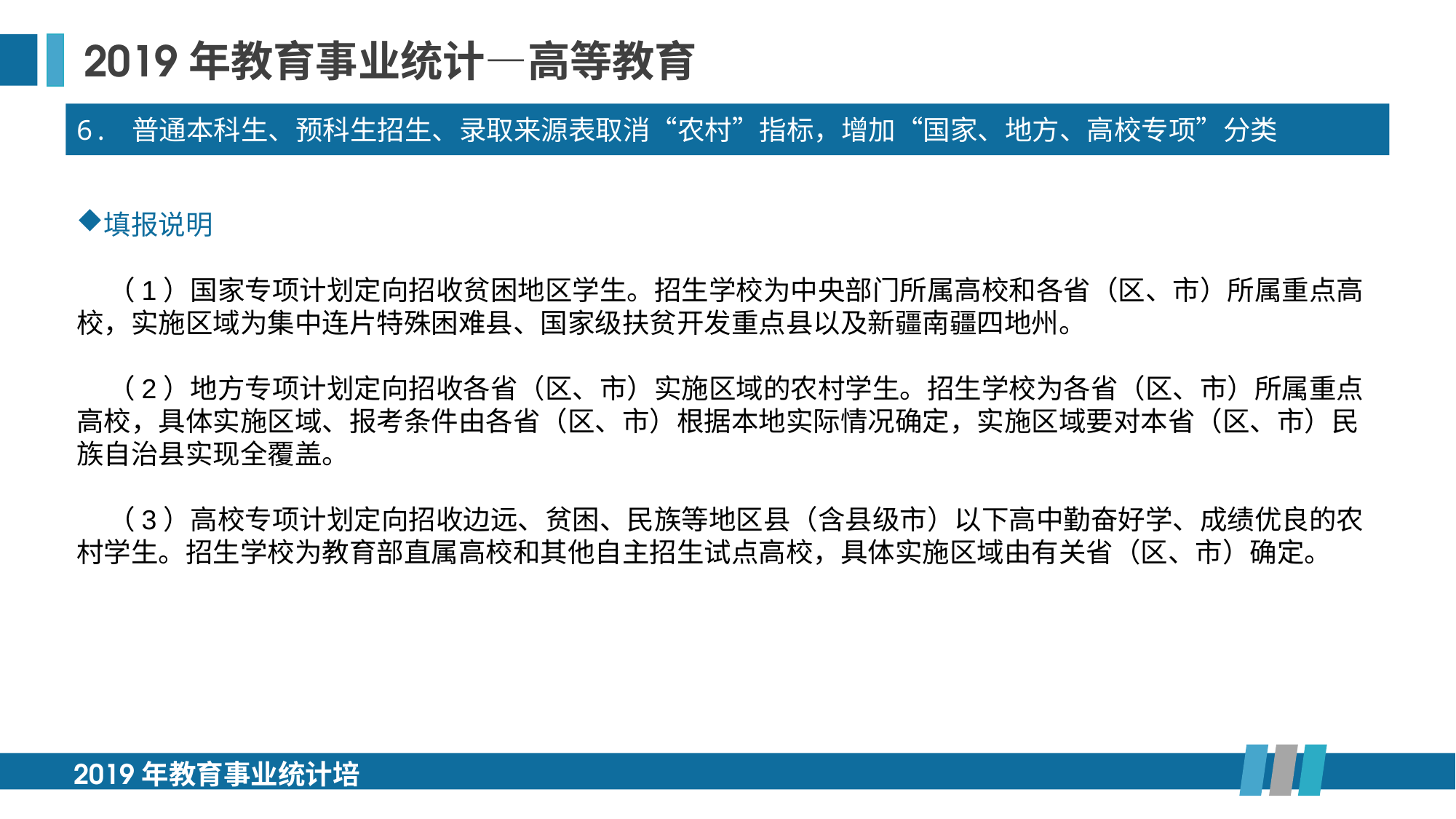

2019年教育事业统计—高等教育

6. 普通本科生、预科生招生、录取来源表取消“农村”指标，增加“国家、地方、高校专项”分类
填报说明

    （1）国家专项计划定向招收贫困地区学生。招生学校为中央部门所属高校和各省（区、市）所属重点高校，实施区域为集中连片特殊困难县、国家级扶贫开发重点县以及新疆南疆四地州。

    （2）地方专项计划定向招收各省（区、市）实施区域的农村学生。招生学校为各省（区、市）所属重点高校，具体实施区域、报考条件由各省（区、市）根据本地实际情况确定，实施区域要对本省（区、市）民族自治县实现全覆盖。

    （3）高校专项计划定向招收边远、贫困、民族等地区县（含县级市）以下高中勤奋好学、成绩优良的农村学生。招生学校为教育部直属高校和其他自主招生试点高校，具体实施区域由有关省（区、市）确定。

2019年教育事业统计培训